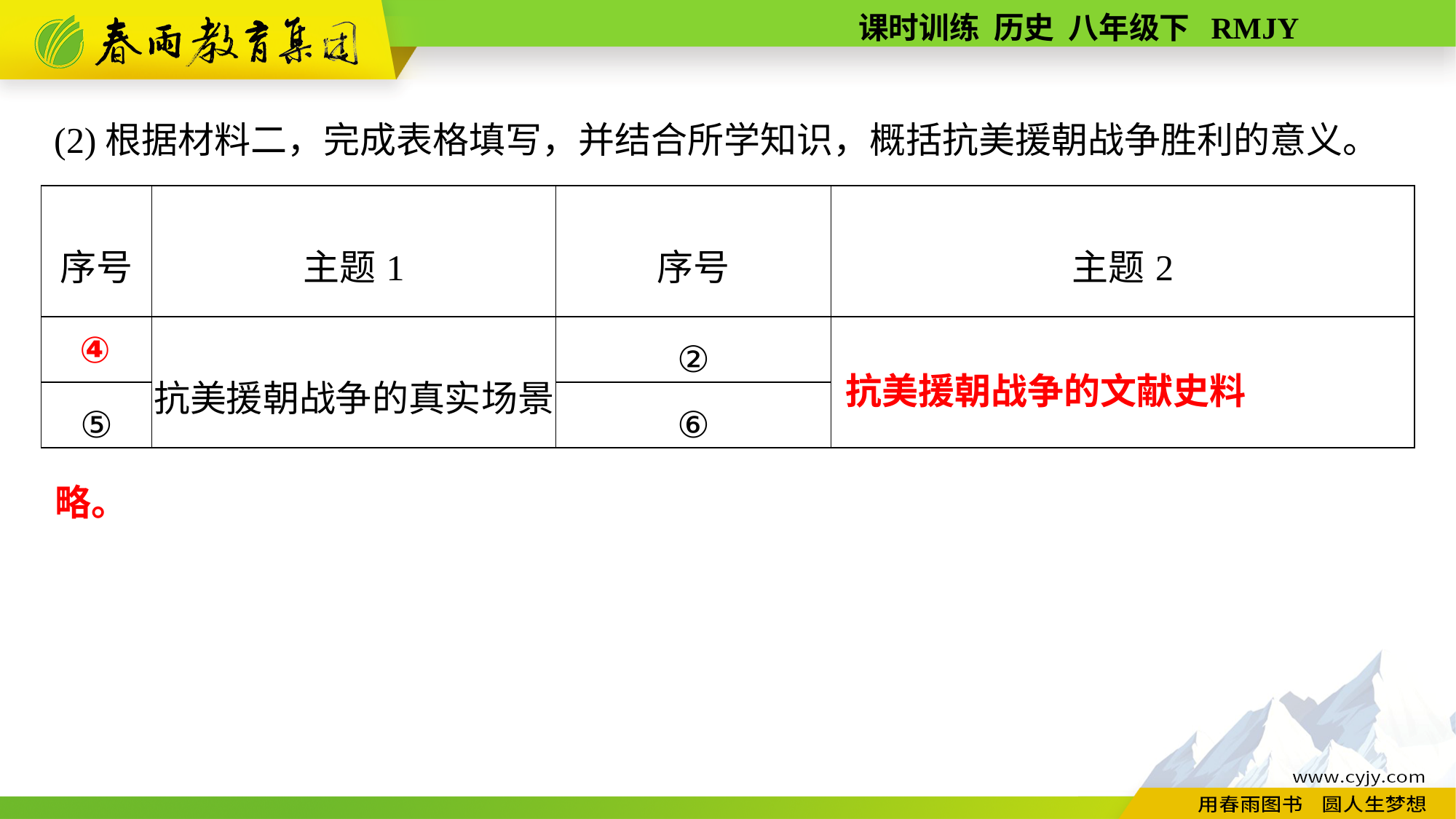

(2)根据材料二，完成表格填写，并结合所学知识，概括抗美援朝战争胜利的意义。
| 序号 | 主题1 | 序号 | 主题2 |
| --- | --- | --- | --- |
|  | 抗美援朝战争的真实场景 | ② |  |
| ⑤ |  | ⑥ |  |
④
抗美援朝战争的文献史料
略。